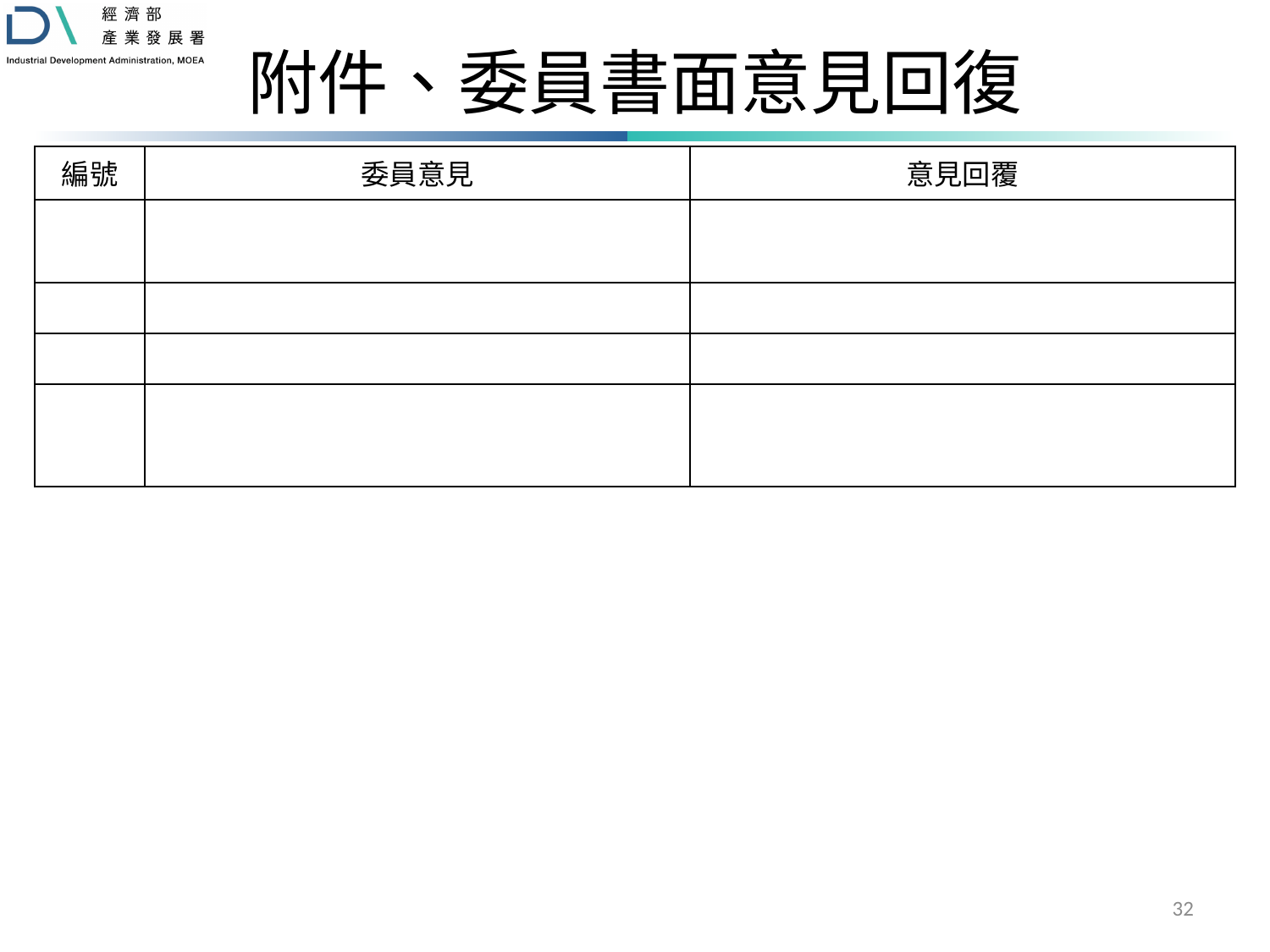

# 附件、委員書面意見回復
| 編號 | 委員意見 | 意見回覆 |
| --- | --- | --- |
|  |  |  |
|  |  |  |
|  |  |  |
|  |  |  |
32